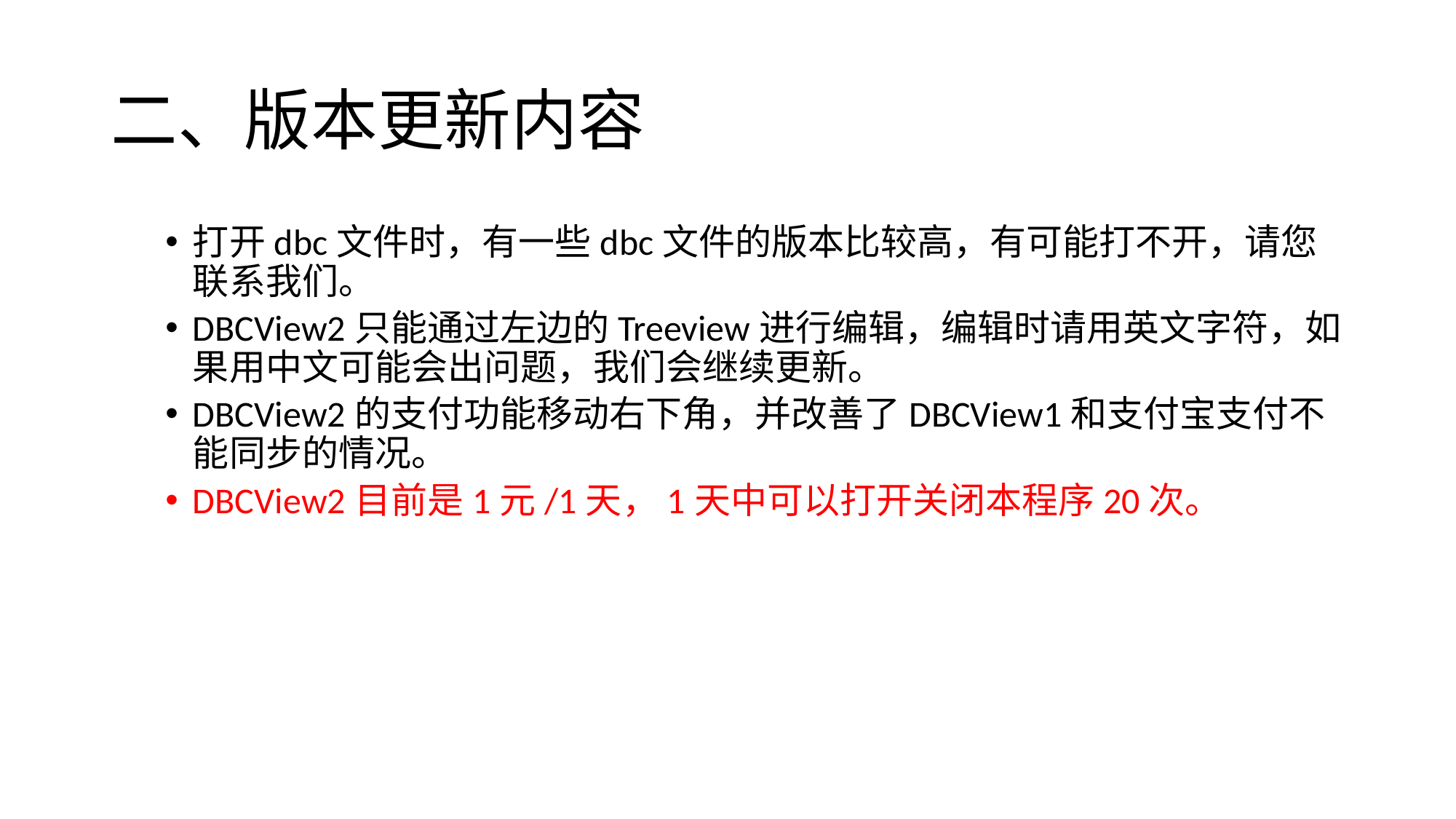

# 二、版本更新内容
打开dbc文件时，有一些dbc文件的版本比较高，有可能打不开，请您联系我们。
DBCView2只能通过左边的Treeview进行编辑，编辑时请用英文字符，如果用中文可能会出问题，我们会继续更新。
DBCView2的支付功能移动右下角，并改善了DBCView1和支付宝支付不能同步的情况。
DBCView2目前是1元/1天，1天中可以打开关闭本程序20次。